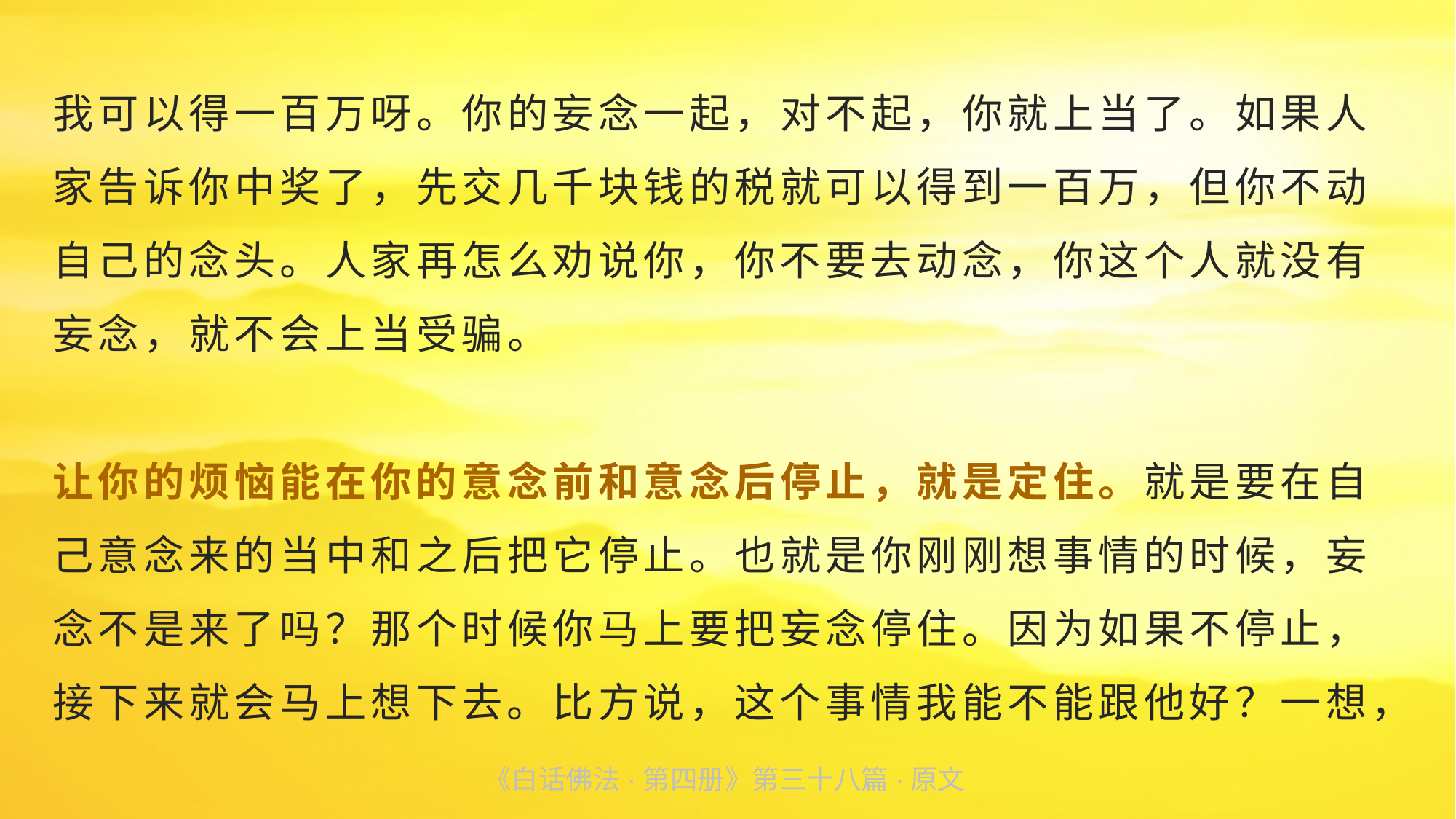

我可以得一百万呀。你的妄念一起，对不起，你就上当了。如果人家告诉你中奖了，先交几千块钱的税就可以得到一百万，但你不动自己的念头。人家再怎么劝说你，你不要去动念，你这个人就没有妄念，就不会上当受骗。

让你的烦恼能在你的意念前和意念后停止，就是定住。就是要在自己意念来的当中和之后把它停止。也就是你刚刚想事情的时候，妄念不是来了吗？那个时候你马上要把妄念停住。因为如果不停止，接下来就会马上想下去。比方说，这个事情我能不能跟他好？一想，
《白话佛法·第四册》第三十八篇·原文